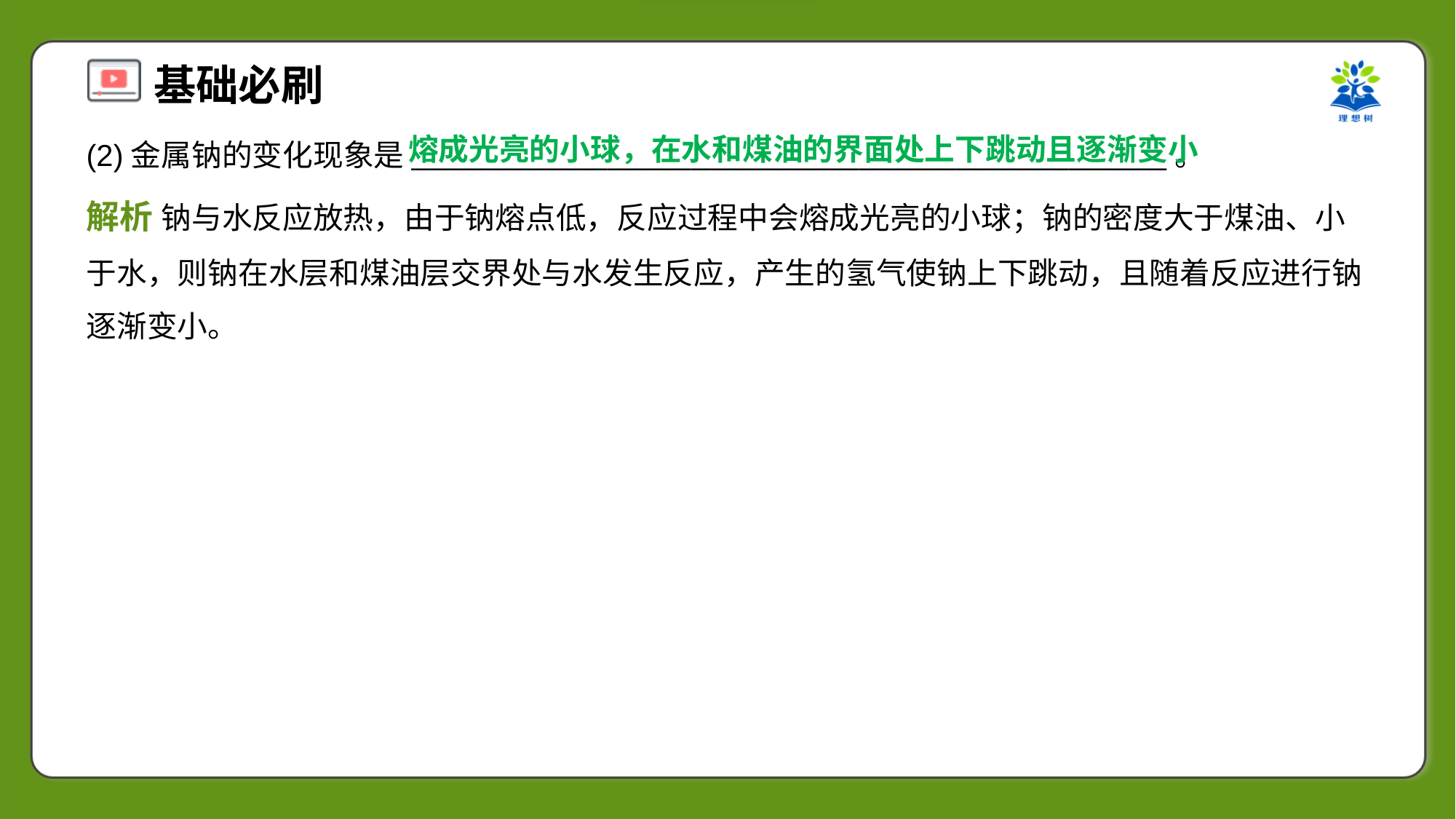

熔成光亮的小球，在水和煤油的界面处上下跳动且逐渐变小
(2)金属钠的变化现象是______________________________________________________。
解析 钠与水反应放热，由于钠熔点低，反应过程中会熔成光亮的小球；钠的密度大于煤油、小
于水，则钠在水层和煤油层交界处与水发生反应，产生的氢气使钠上下跳动，且随着反应进行钠
逐渐变小。